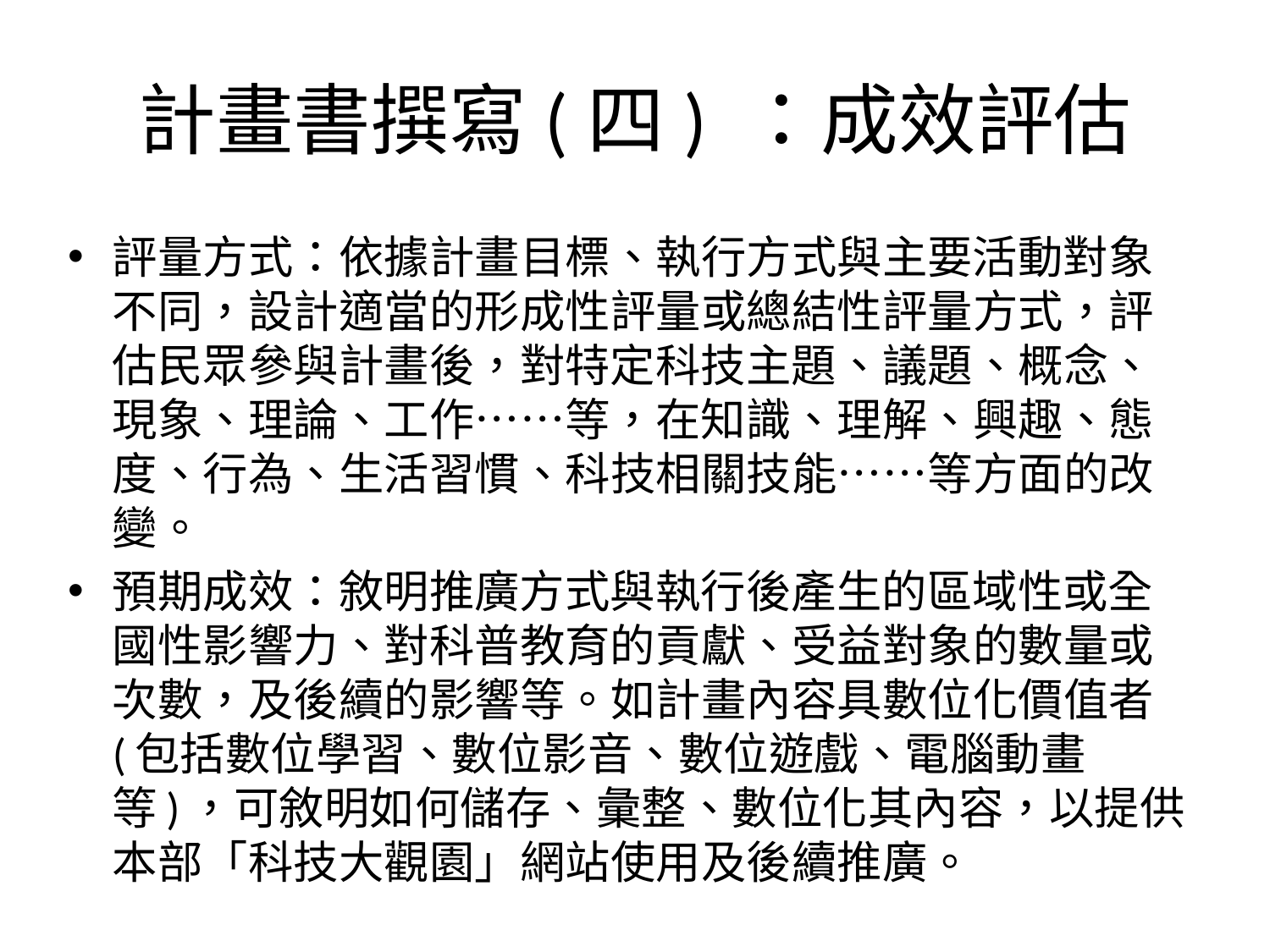

# 計畫書撰寫(四) ：成效評估
評量方式：依據計畫目標、執行方式與主要活動對象不同，設計適當的形成性評量或總結性評量方式，評估民眾參與計畫後，對特定科技主題、議題、概念、現象、理論、工作……等，在知識、理解、興趣、態度、行為、生活習慣、科技相關技能……等方面的改變。
預期成效：敘明推廣方式與執行後產生的區域性或全國性影響力、對科普教育的貢獻、受益對象的數量或次數，及後續的影響等。如計畫內容具數位化價值者(包括數位學習、數位影音、數位遊戲、電腦動畫等)，可敘明如何儲存、彙整、數位化其內容，以提供本部「科技大觀園」網站使用及後續推廣。